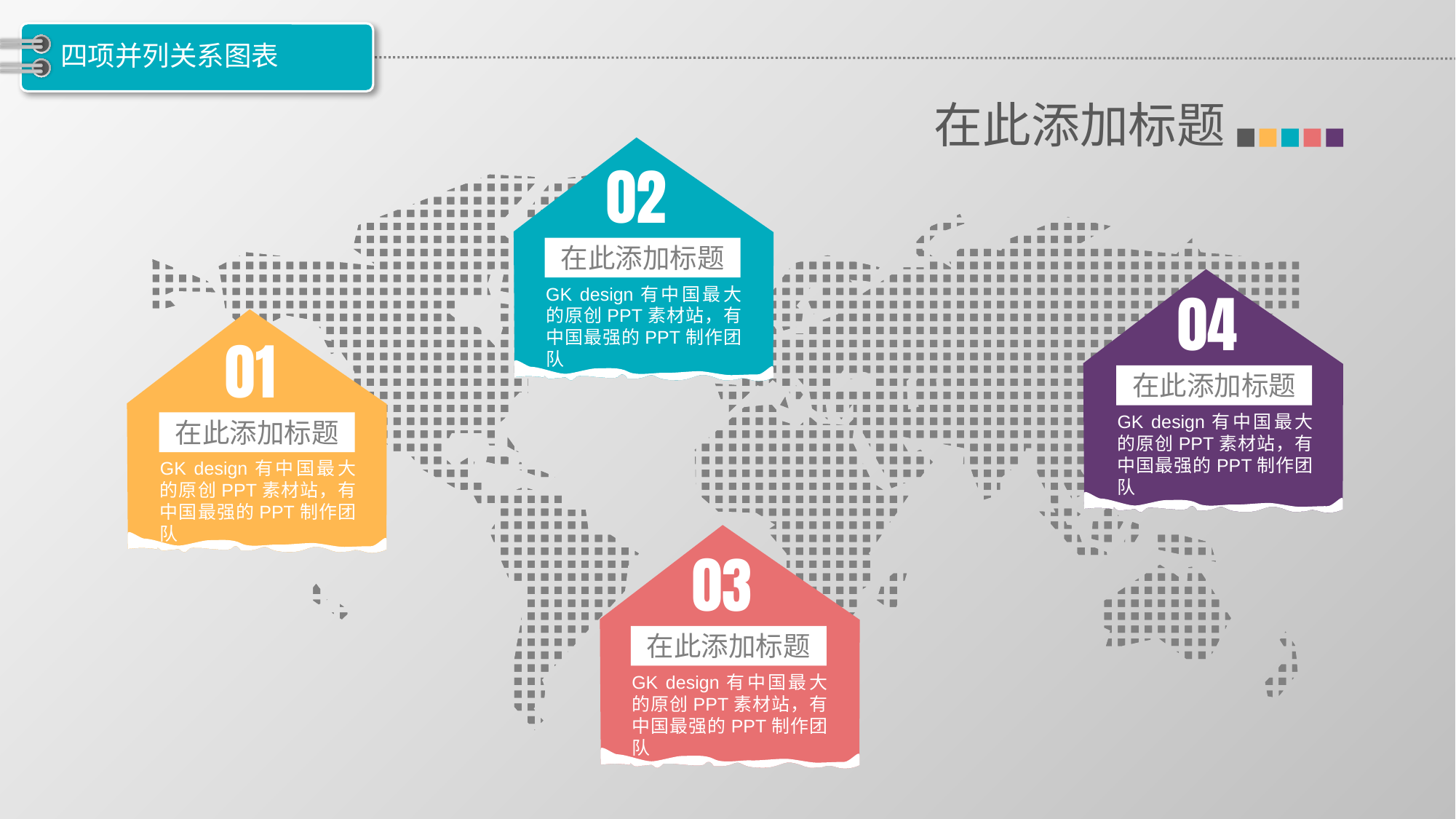

# 四项并列关系图表
在此添加标题

02
在此添加标题

GK design有中国最大的原创PPT素材站，有中国最强的PPT制作团队

04
在此添加标题

GK design有中国最大的原创PPT素材站，有中国最强的PPT制作团队

01
在此添加标题

GK design有中国最大的原创PPT素材站，有中国最强的PPT制作团队

03
在此添加标题

GK design有中国最大的原创PPT素材站，有中国最强的PPT制作团队